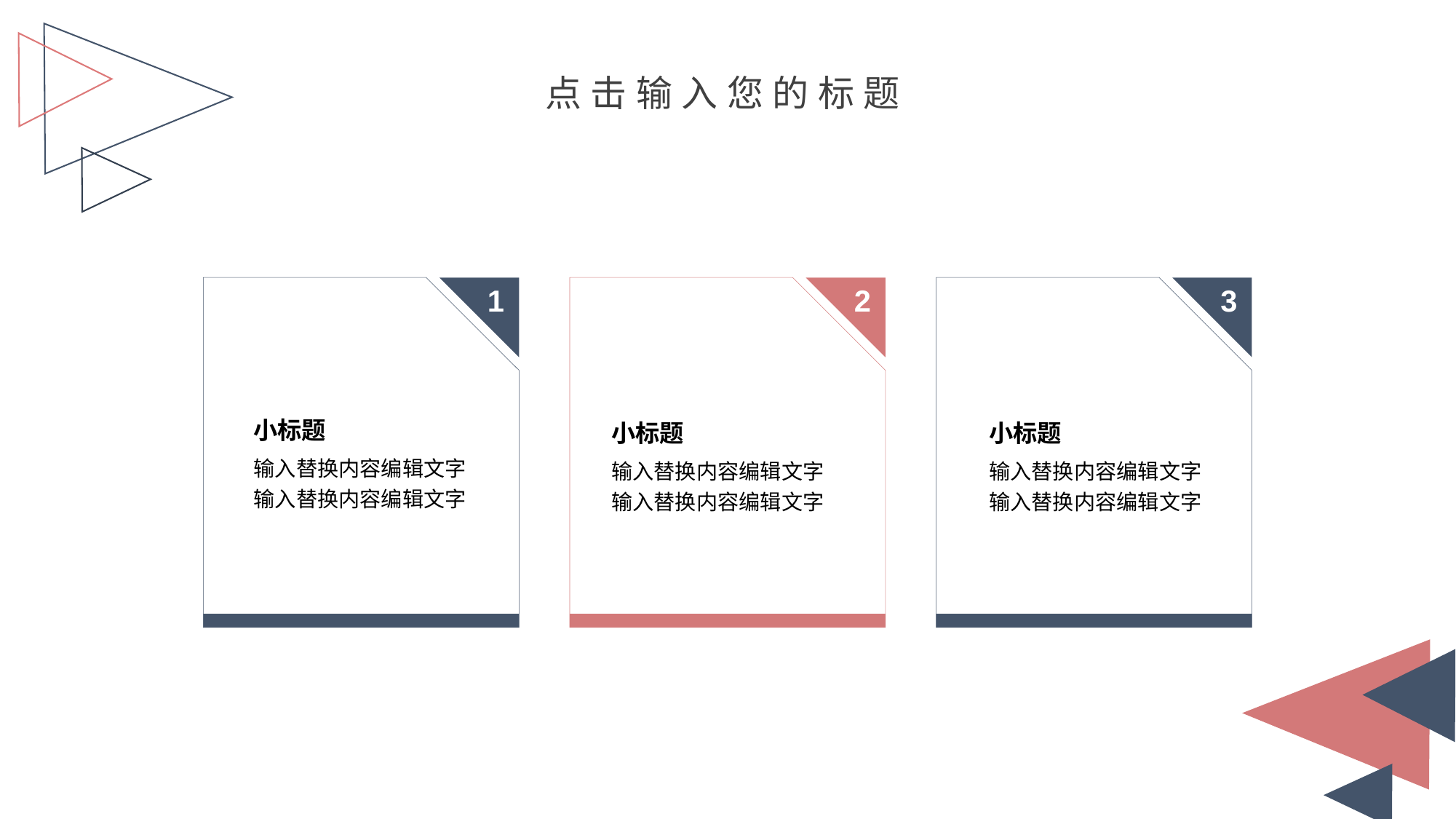

点击输入您的标题

1

2

3

小标题
小标题
小标题
输入替换内容编辑文字输入替换内容编辑文字
输入替换内容编辑文字输入替换内容编辑文字
输入替换内容编辑文字输入替换内容编辑文字